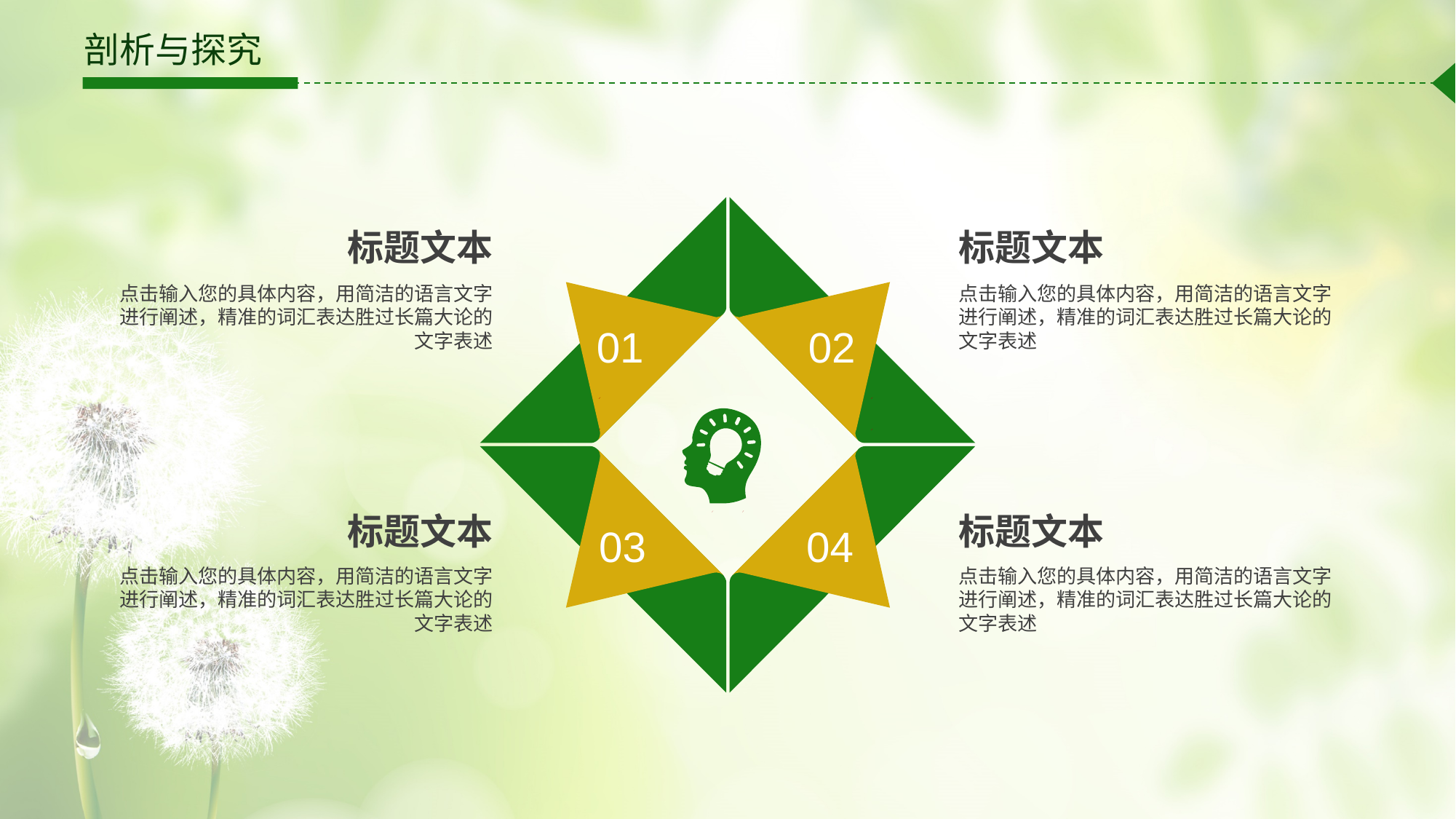

# 剖析与探究

标题文本
标题文本
点击输入您的具体内容，用简洁的语言文字进行阐述，精准的词汇表达胜过长篇大论的文字表述
点击输入您的具体内容，用简洁的语言文字进行阐述，精准的词汇表达胜过长篇大论的文字表述

01
02

标题文本
标题文本

03
04
点击输入您的具体内容，用简洁的语言文字进行阐述，精准的词汇表达胜过长篇大论的文字表述
点击输入您的具体内容，用简洁的语言文字进行阐述，精准的词汇表达胜过长篇大论的文字表述